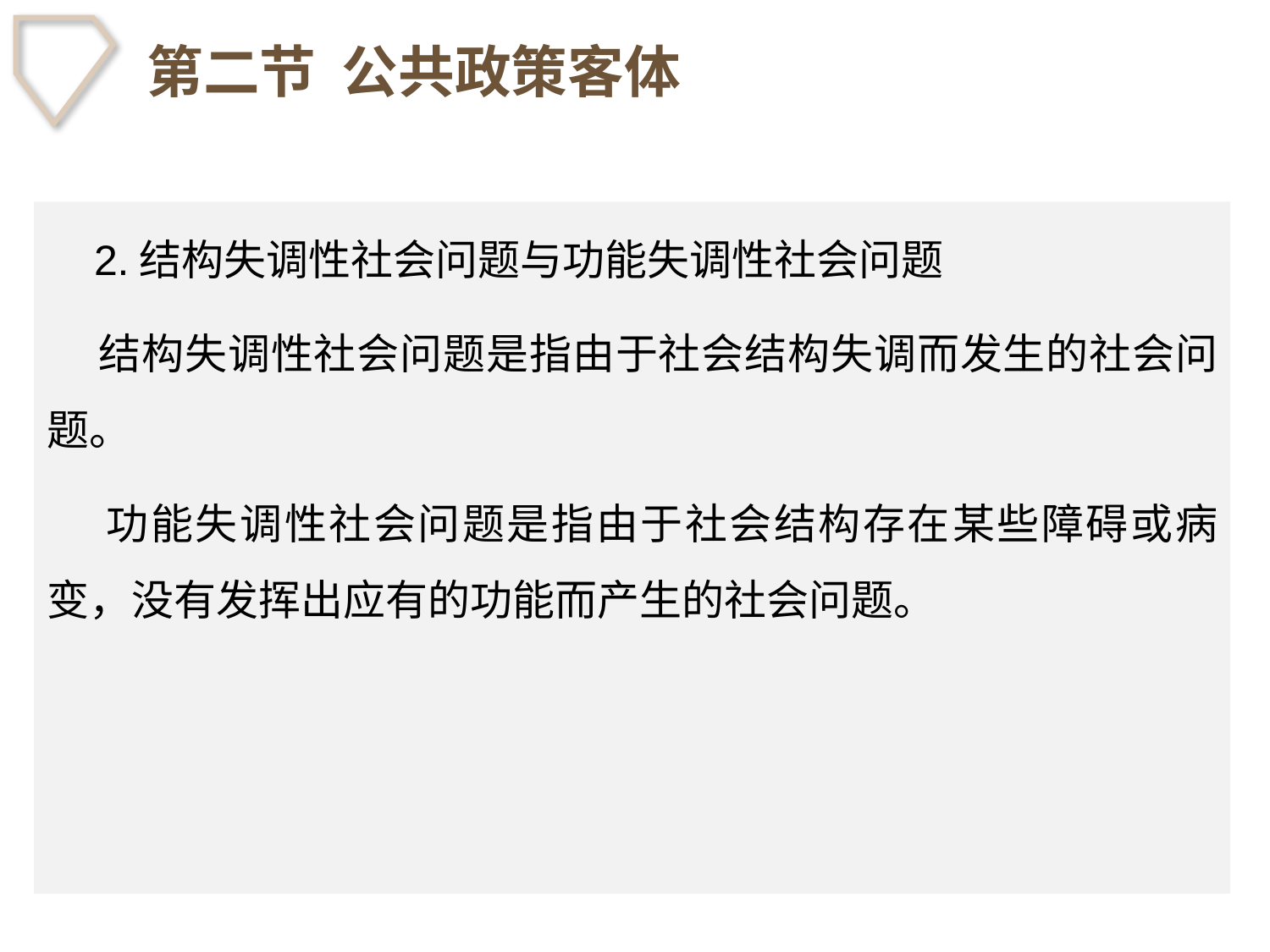

# 第二节  公共政策客体
    2.结构失调性社会问题与功能失调性社会问题
    结构失调性社会问题是指由于社会结构失调而发生的社会问题。
    功能失调性社会问题是指由于社会结构存在某些障碍或病变，没有发挥出应有的功能而产生的社会问题。